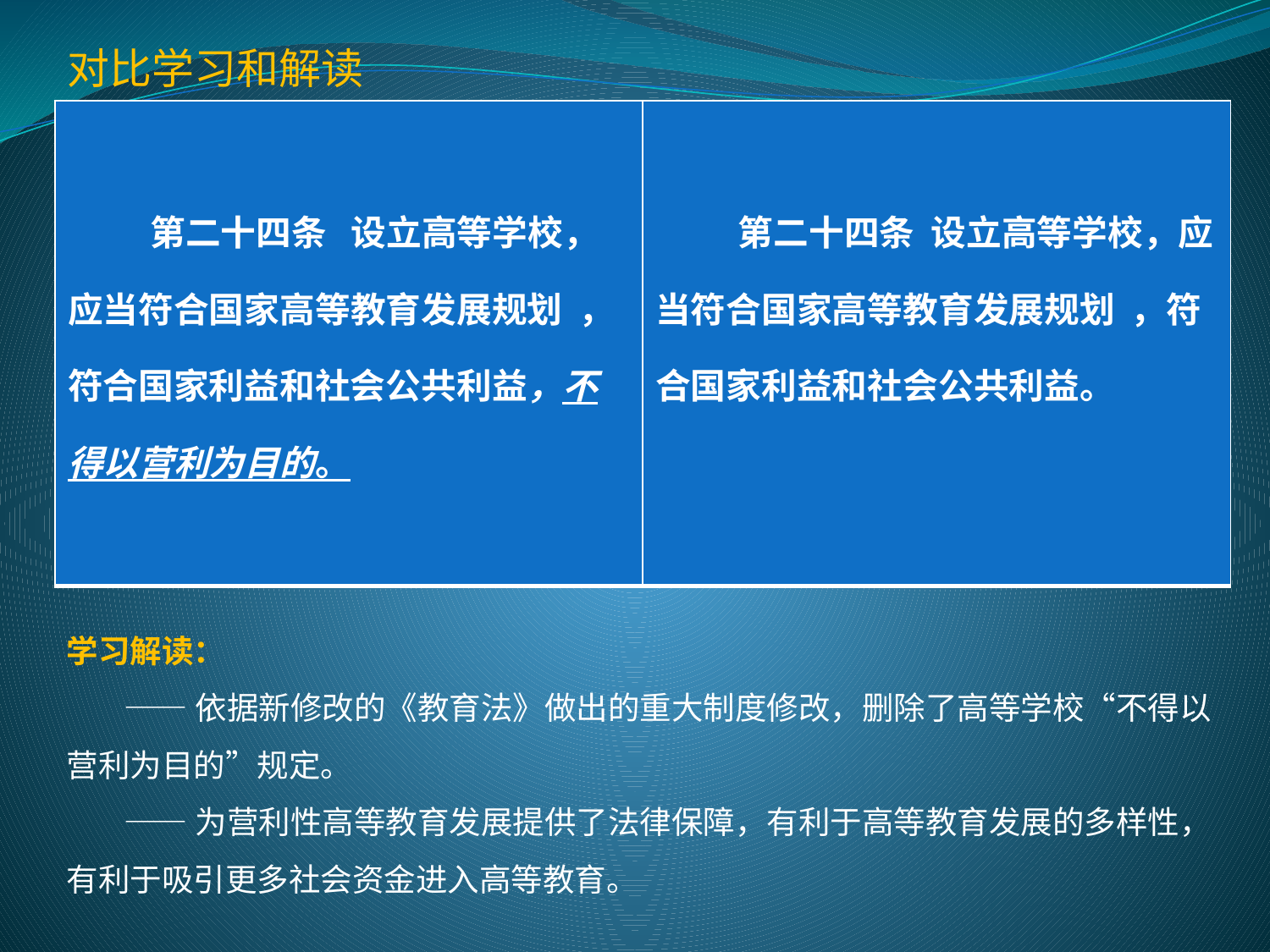

对比学习和解读
| 第二十四条 设立高等学校，应当符合国家高等教育发展规划 ，符合国家利益和社会公共利益，不得以营利为目的。 | 第二十四条 设立高等学校，应当符合国家高等教育发展规划 ，符合国家利益和社会公共利益。 |
| --- | --- |
学习解读：
        ——依据新修改的《教育法》做出的重大制度修改，删除了高等学校“不得以营利为目的”规定。
        ——为营利性高等教育发展提供了法律保障，有利于高等教育发展的多样性，有利于吸引更多社会资金进入高等教育。